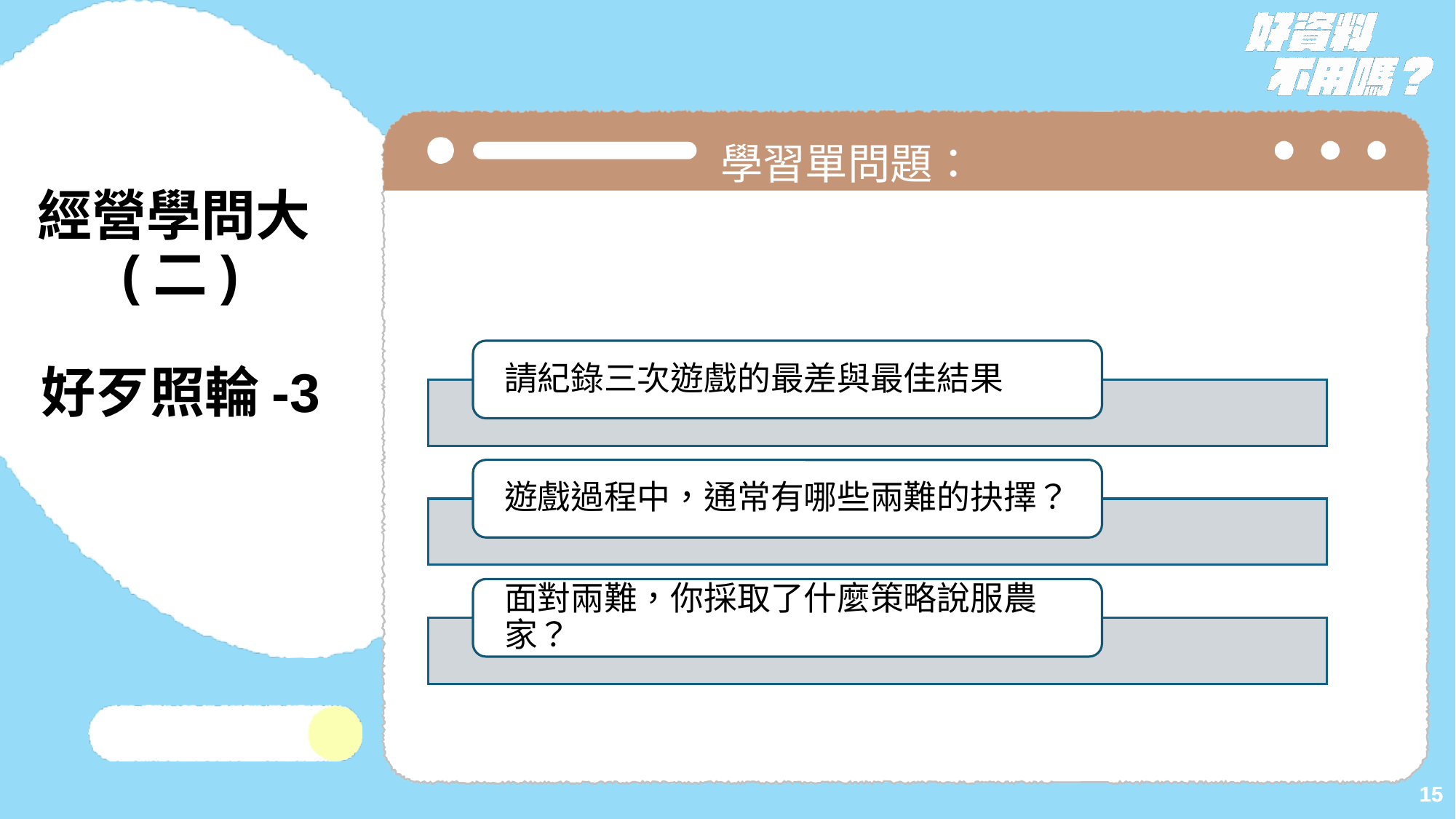

經營學問大(二)

好歹照輪-3
學習單問題：
請紀錄三次遊戲的最差與最佳結果
遊戲過程中，通常有哪些兩難的抉擇？
面對兩難，你採取了什麼策略說服農家？